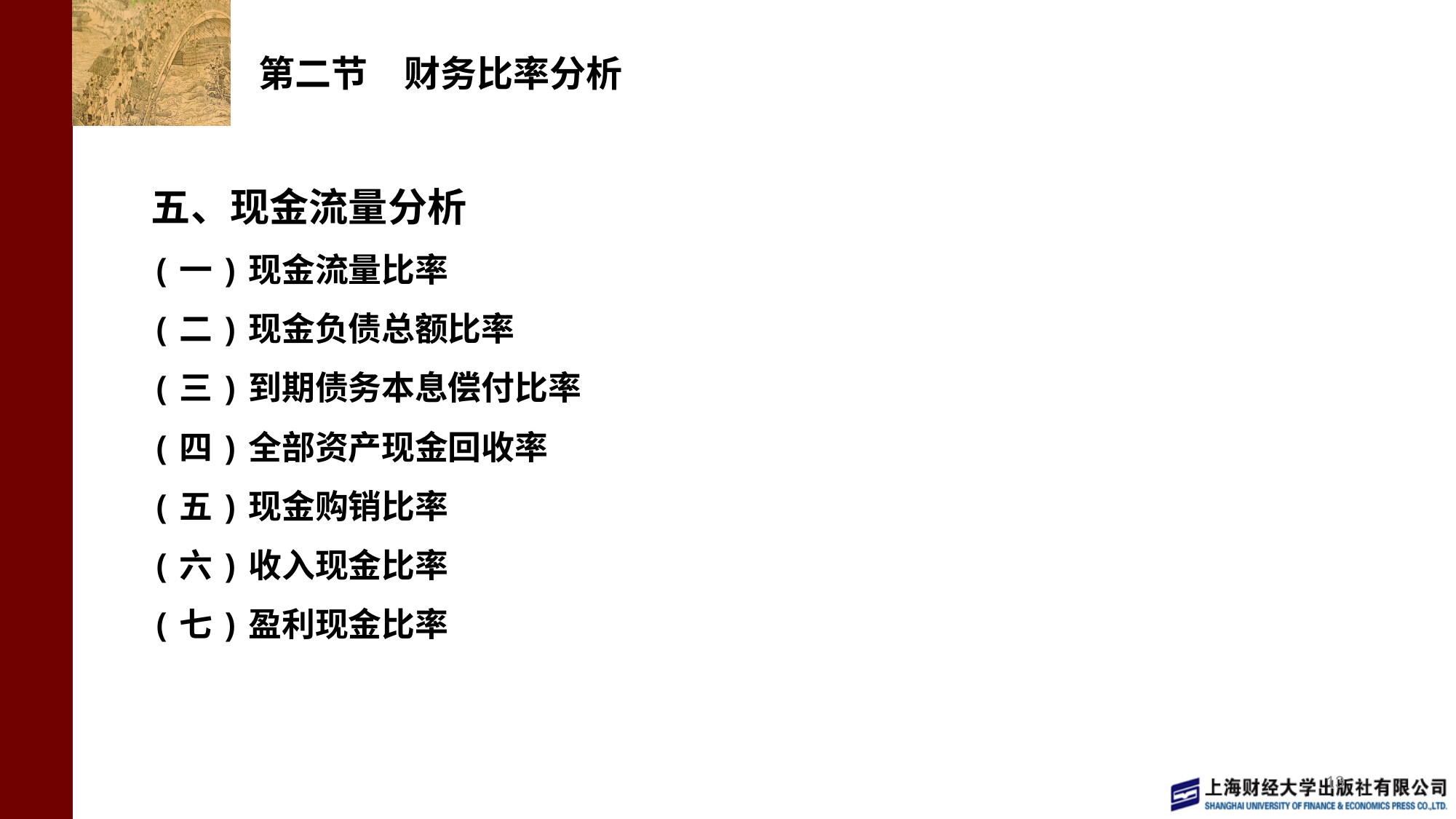

# 第二节　财务比率分析
五、现金流量分析
(一)现金流量比率
(二)现金负债总额比率
(三)到期债务本息偿付比率
(四)全部资产现金回收率
(五)现金购销比率
(六)收入现金比率
(七)盈利现金比率

13